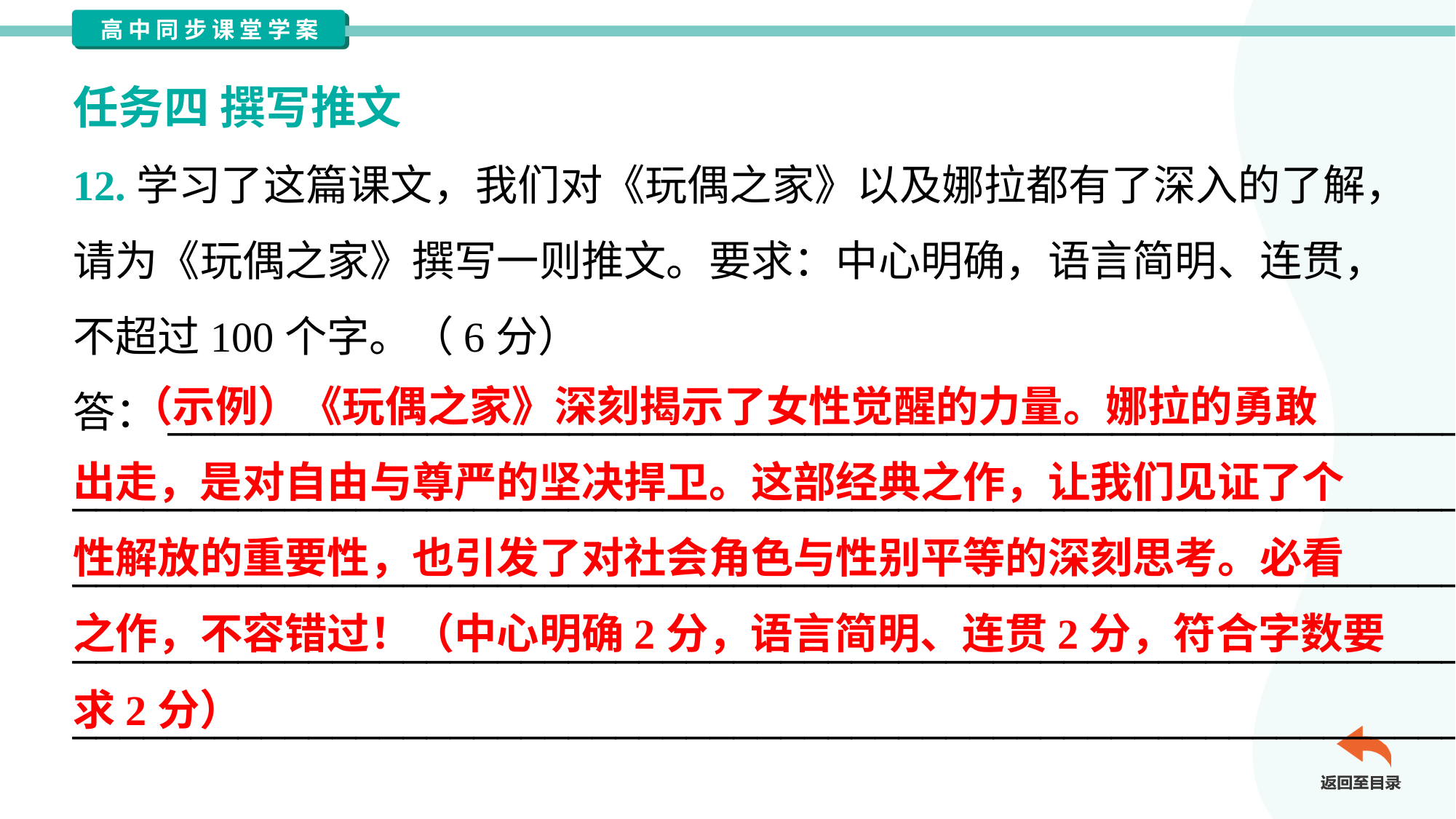

任务四 撰写推文
12.学习了这篇课文，我们对《玩偶之家》以及娜拉都有了深入的了解，
请为《玩偶之家》撰写一则推文。要求：中心明确，语言简明、连贯，
不超过100个字。（6分）
答：_________________________________________________________
_____________________________________________________________
_____________________________________________________________
_____________________________________________________________
_____________________________________________________________
     （示例）《玩偶之家》深刻揭示了女性觉醒的力量。娜拉的勇敢
出走，是对自由与尊严的坚决捍卫。这部经典之作，让我们见证了个
性解放的重要性，也引发了对社会角色与性别平等的深刻思考。必看
之作，不容错过！（中心明确2分，语言简明、连贯2分，符合字数要
求2分）